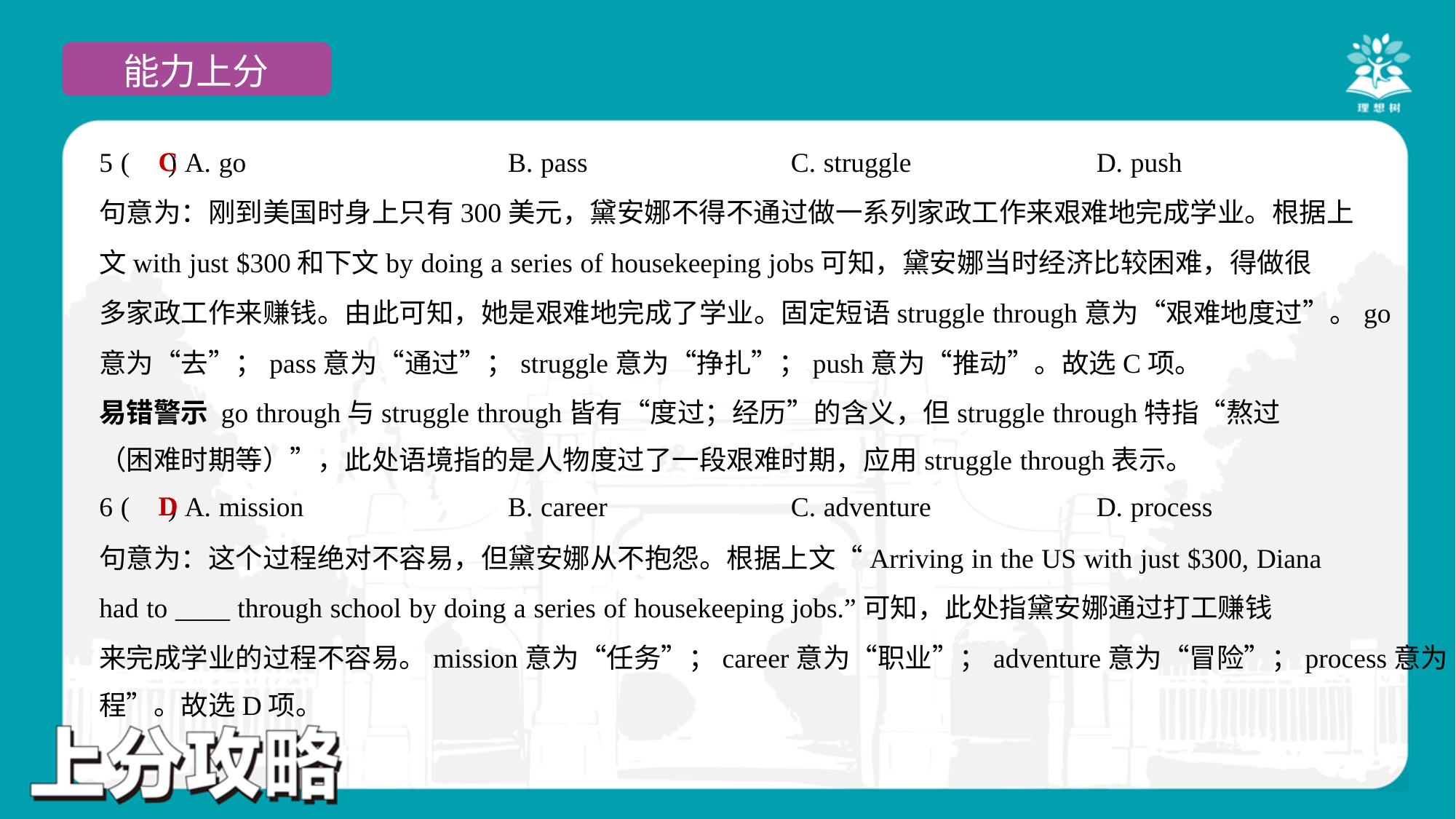

C
5 (     ) A. go	B. pass	C. struggle	D. push
句意为：刚到美国时身上只有300美元，黛安娜不得不通过做一系列家政工作来艰难地完成学业。根据上
文with just $300和下文by doing a series of housekeeping jobs可知，黛安娜当时经济比较困难，得做很
多家政工作来赚钱。由此可知，她是艰难地完成了学业。固定短语struggle through意为“艰难地度过”。go
意为“去”；pass意为“通过”；struggle意为“挣扎”；push意为“推动”。故选C项。
易错警示 go through与struggle through皆有“度过；经历”的含义，但struggle through特指“熬过
（困难时期等）”，此处语境指的是人物度过了一段艰难时期，应用struggle through表示。
D
6 (     ) A. mission	B. career	C. adventure	D. process
句意为：这个过程绝对不容易，但黛安娜从不抱怨。根据上文“Arriving in the US with just $300, Diana
had to ____ through school by doing a series of housekeeping jobs.”可知，此处指黛安娜通过打工赚钱
来完成学业的过程不容易。mission意为“任务”；career意为“职业”；adventure意为“冒险”；process意为“过
程”。故选D项。